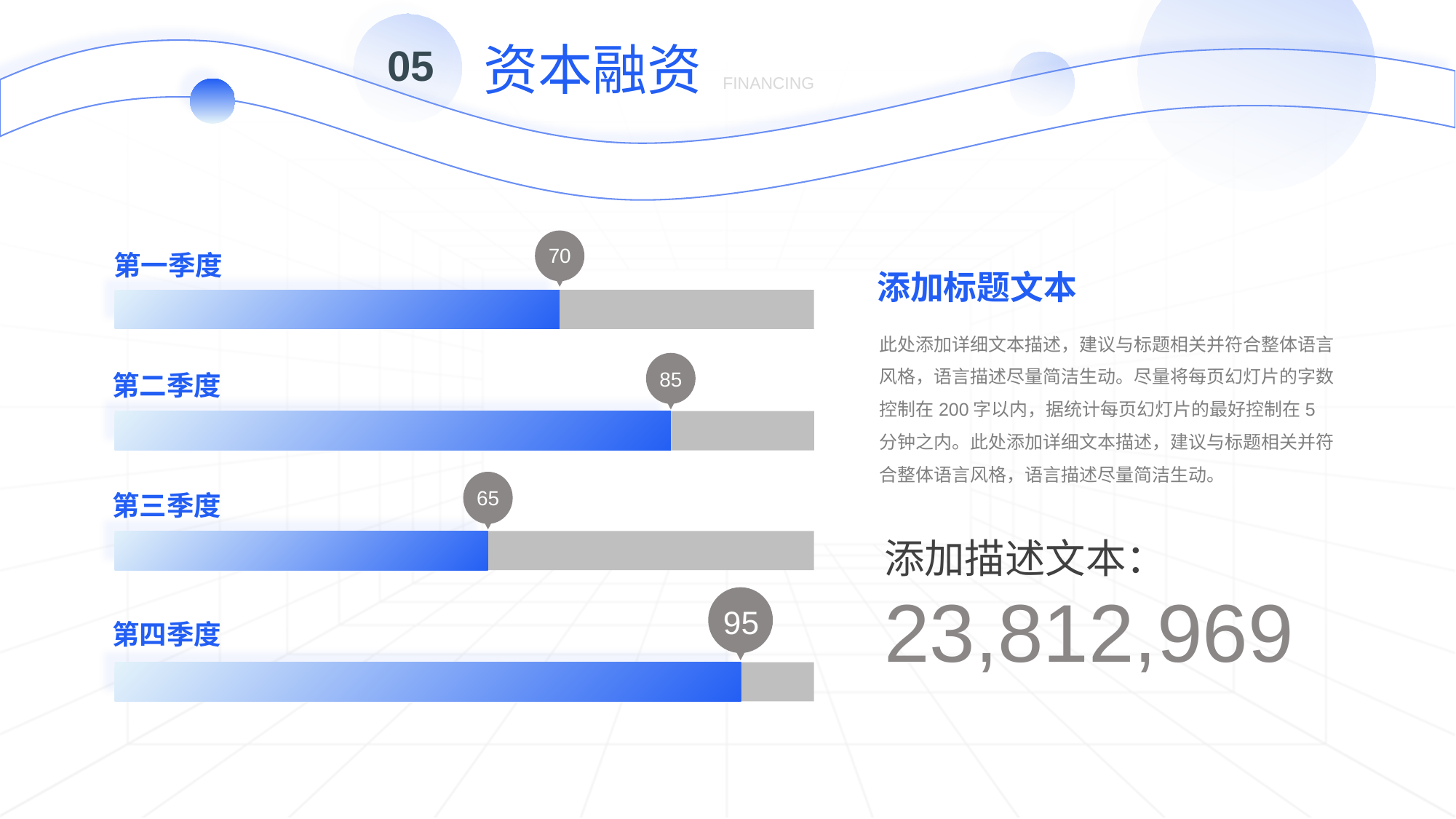

资本融资
05
FINANCING

70
第一季度

添加标题文本
此处添加详细文本描述，建议与标题相关并符合整体语言风格，语言描述尽量简洁生动。尽量将每页幻灯片的字数控制在200字以内，据统计每页幻灯片的最好控制在5分钟之内。此处添加详细文本描述，建议与标题相关并符合整体语言风格，语言描述尽量简洁生动。

85
第二季度

65
第三季度

添加描述文本：
23,812,969

95
第四季度